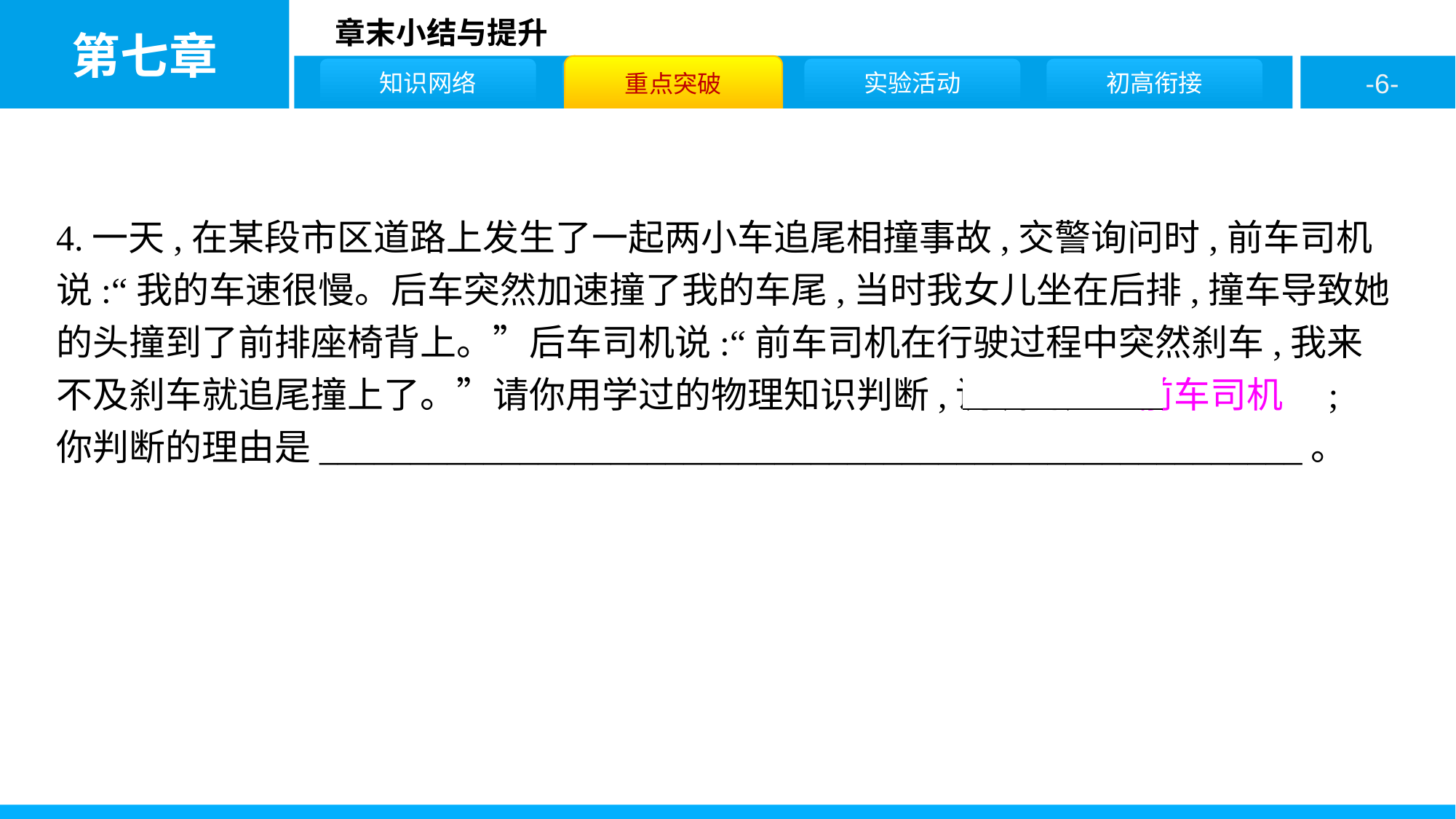

4.一天,在某段市区道路上发生了一起两小车追尾相撞事故,交警询问时,前车司机说:“我的车速很慢。后车突然加速撞了我的车尾,当时我女儿坐在后排,撞车导致她的头撞到了前排座椅背上。”后车司机说:“前车司机在行驶过程中突然刹车,我来不及刹车就追尾撞上了。”请你用学过的物理知识判断,说谎的是　前车司机　;
你判断的理由是______________________________________________________。
因为在追尾时,前车被撞瞬间突然加速,而前车中的人由于惯性会向后倒,所以前车司机女儿的头不会撞在前排座椅背上